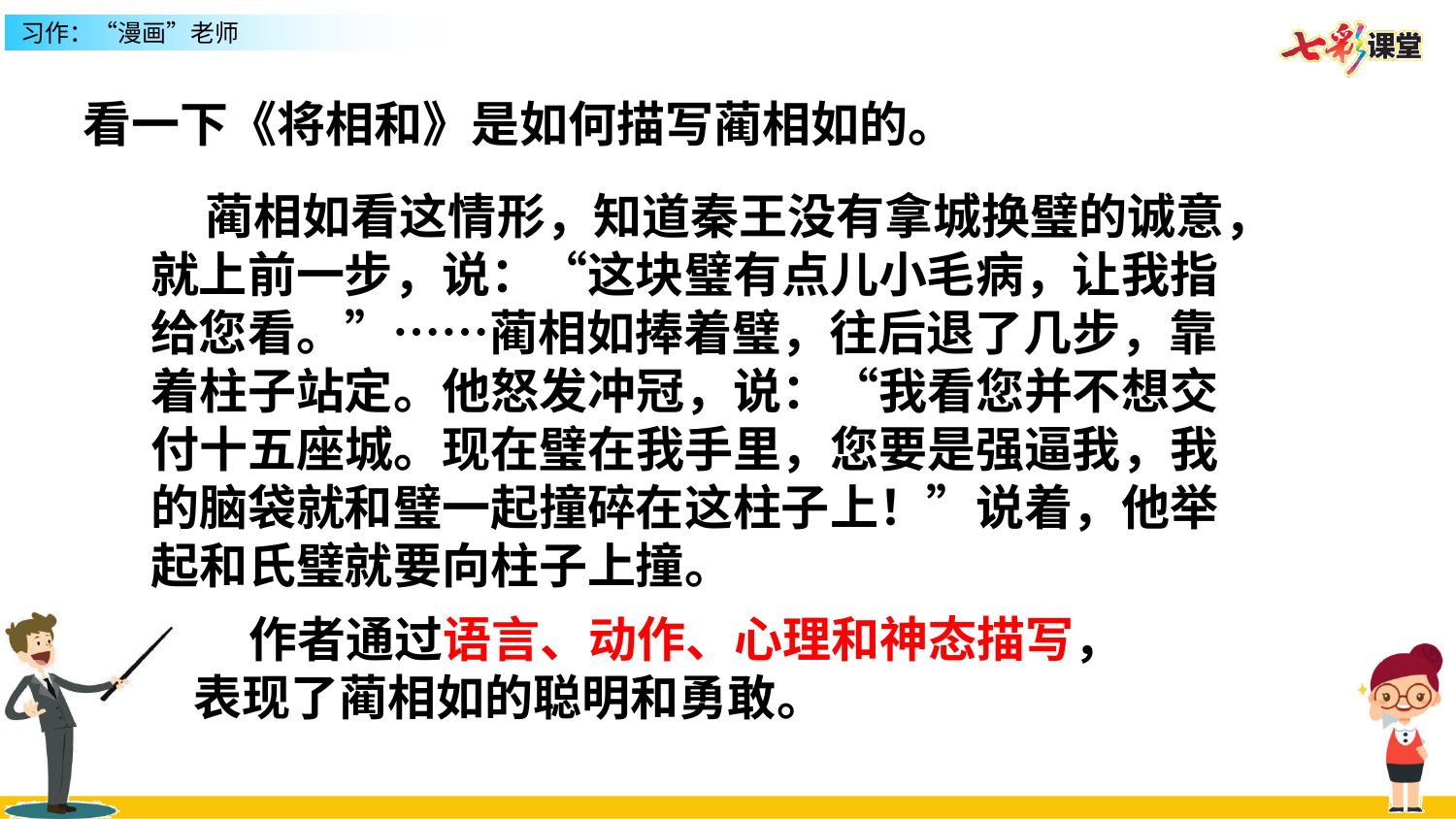

看一下《将相和》是如何描写蔺相如的。
    蔺相如看这情形，知道秦王没有拿城换璧的诚意，就上前一步，说：“这块璧有点儿小毛病，让我指给您看。”……蔺相如捧着璧，往后退了几步，靠着柱子站定。他怒发冲冠，说：“我看您并不想交付十五座城。现在璧在我手里，您要是强逼我，我的脑袋就和璧一起撞碎在这柱子上！”说着，他举起和氏璧就要向柱子上撞。
    作者通过语言、动作、心理和神态描写，表现了蔺相如的聪明和勇敢。